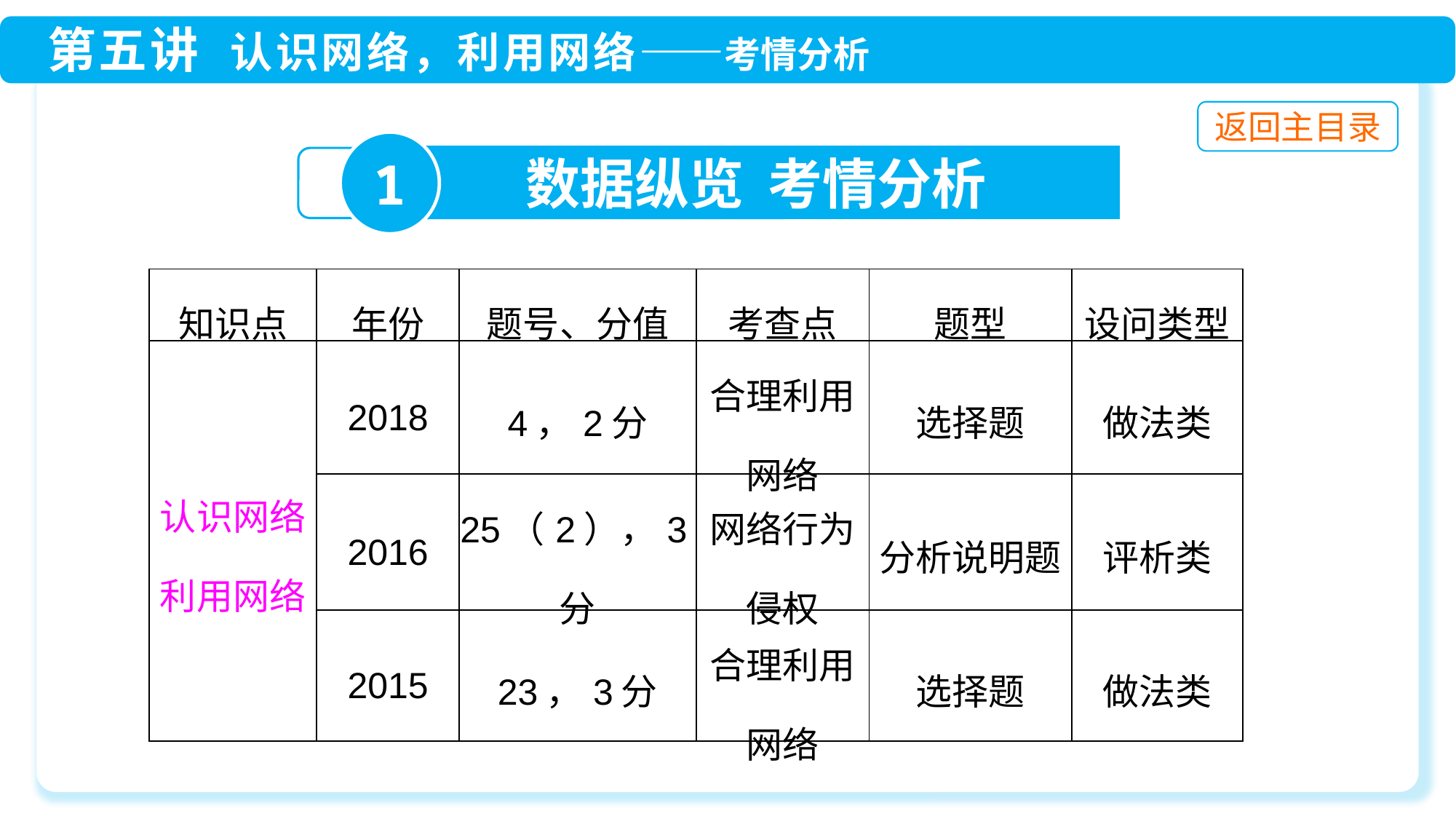

1
数据纵览  考情分析

| 知识点 | 年份 | 题号、分值 | 考查点 | 题型 | 设问类型 |
| --- | --- | --- | --- | --- | --- |
| 认识网络 利用网络 | 2018 | 4，2分 | 合理利用网络 | 选择题 | 做法类 |
|  | 2016 | 25（2），3分 | 网络行为侵权 | 分析说明题 | 评析类 |
|  | 2015 | 23，3分 | 合理利用网络 | 选择题 | 做法类 |